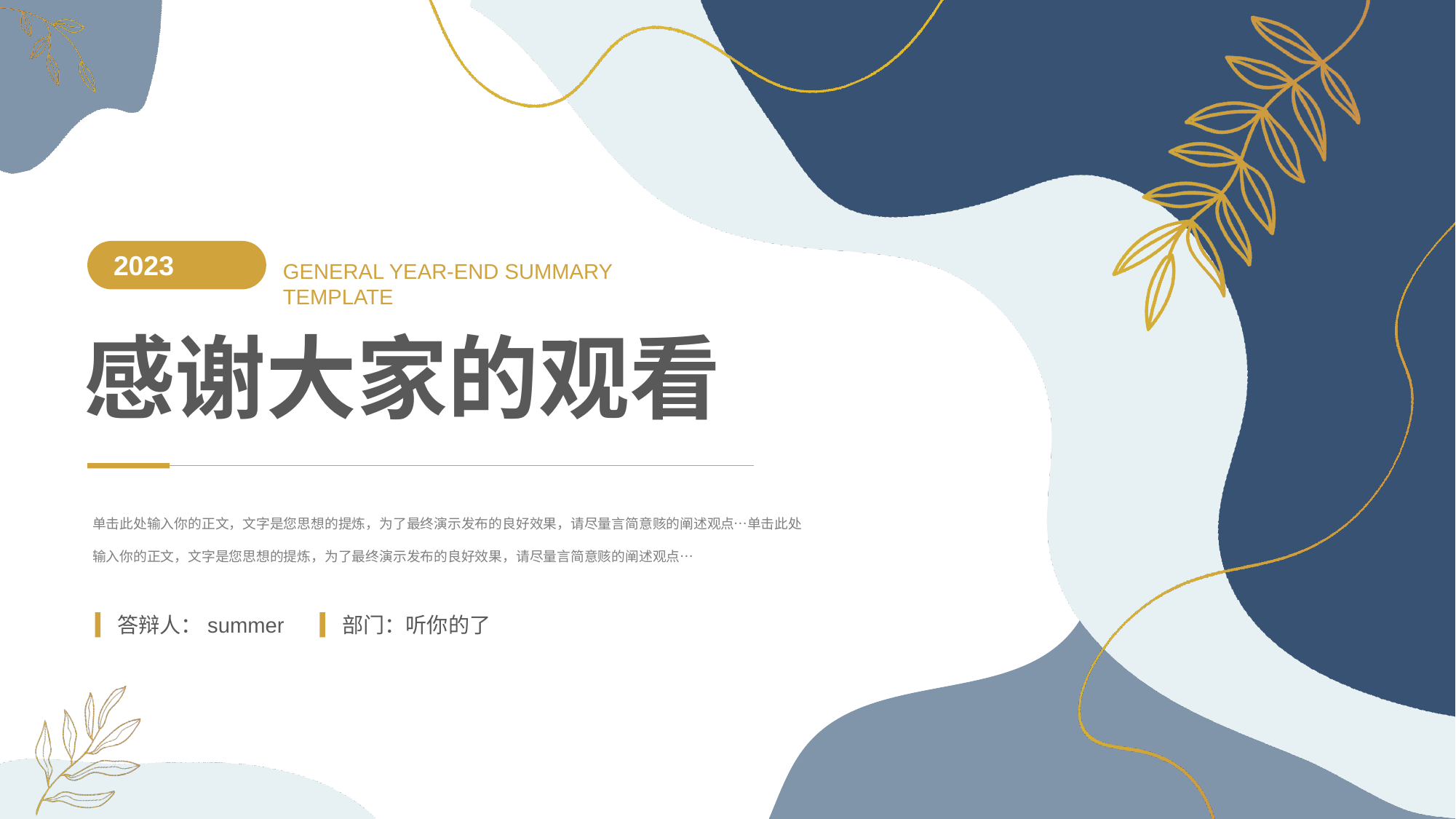

2023
GENERAL YEAR-END SUMMARY TEMPLATE
感谢大家的观看

单击此处输入你的正文，文字是您思想的提炼，为了最终演示发布的良好效果，请尽量言简意赅的阐述观点…单击此处输入你的正文，文字是您思想的提炼，为了最终演示发布的良好效果，请尽量言简意赅的阐述观点…
答辩人：summer
部门：听你的了